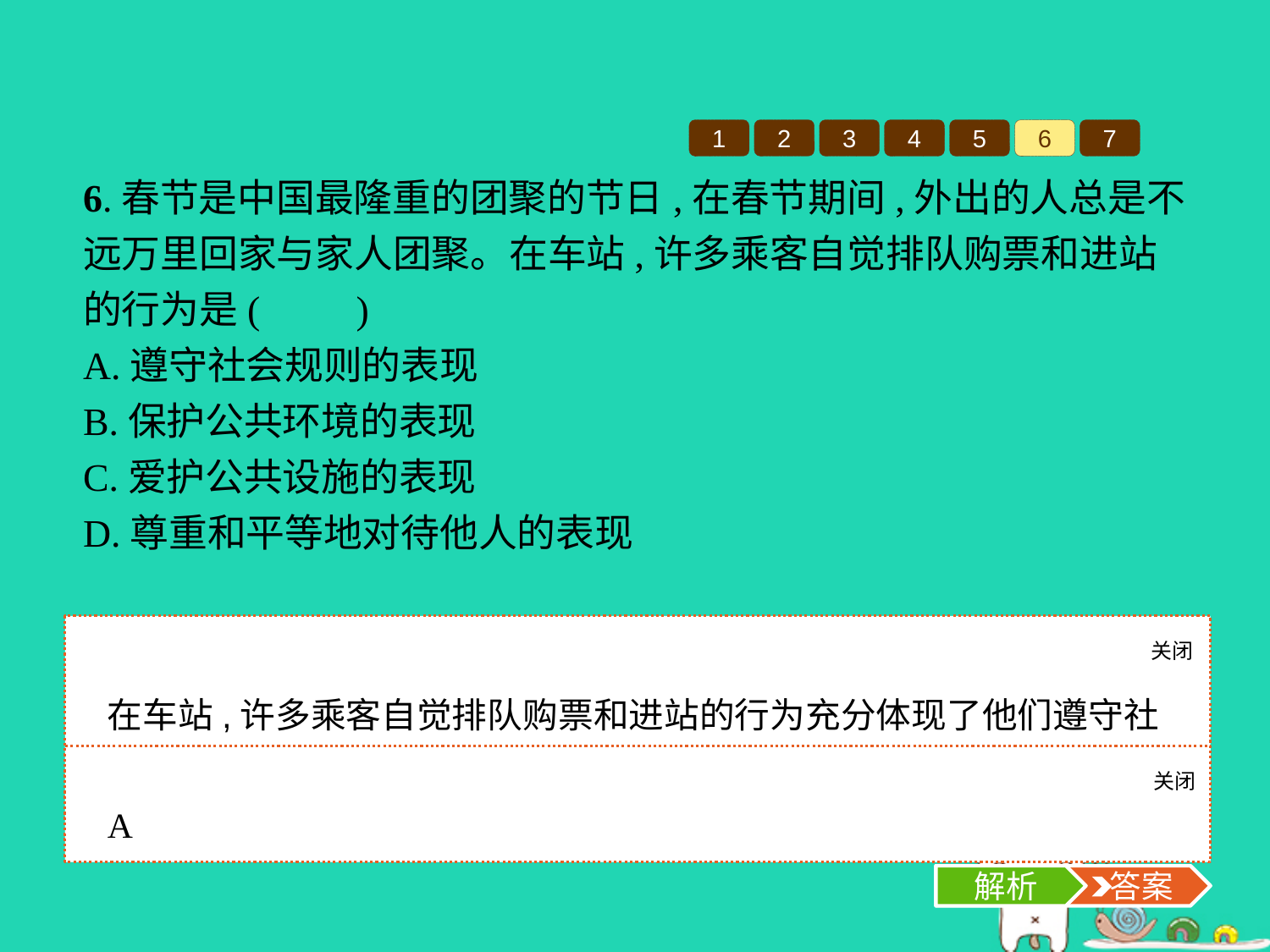

1
2
3
4
5
6
7
6.春节是中国最隆重的团聚的节日,在春节期间,外出的人总是不远万里回家与家人团聚。在车站,许多乘客自觉排队购票和进站的行为是(　　)
A.遵守社会规则的表现
B.保护公共环境的表现
C.爱护公共设施的表现
D.尊重和平等地对待他人的表现

关闭
解析

在车站,许多乘客自觉排队购票和进站的行为充分体现了他们遵守社会规则。故选A项。

关闭
解析
  答案

A
解析
  答案